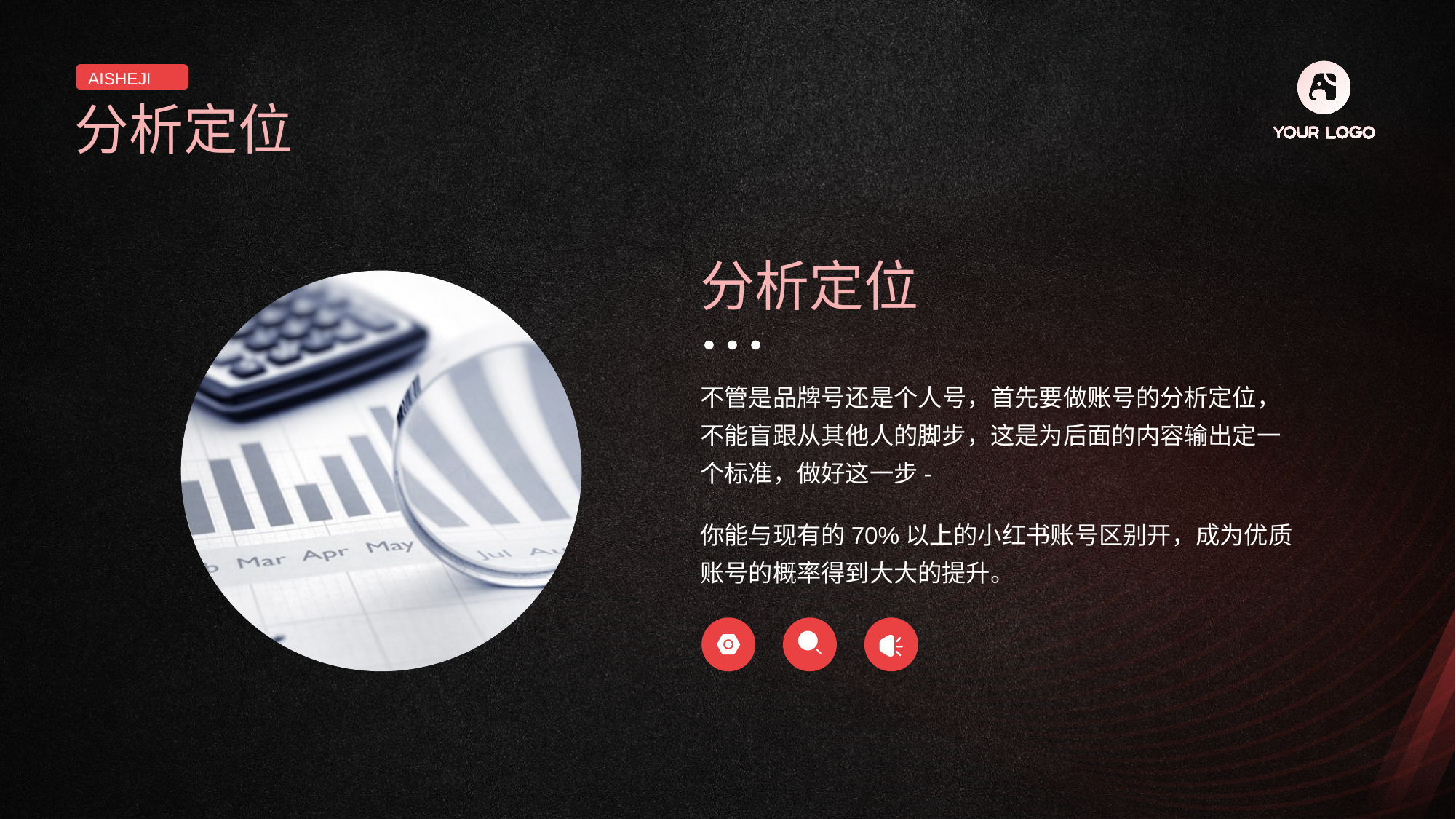

AISHEJI
分析定位

分析定位

不管是品牌号还是个人号，首先要做账号的分析定位，不能盲跟从其他人的脚步，这是为后面的内容输出定一个标准，做好这一步-

你能与现有的70%以上的小红书账号区别开，成为优质账号的概率得到大大的提升。